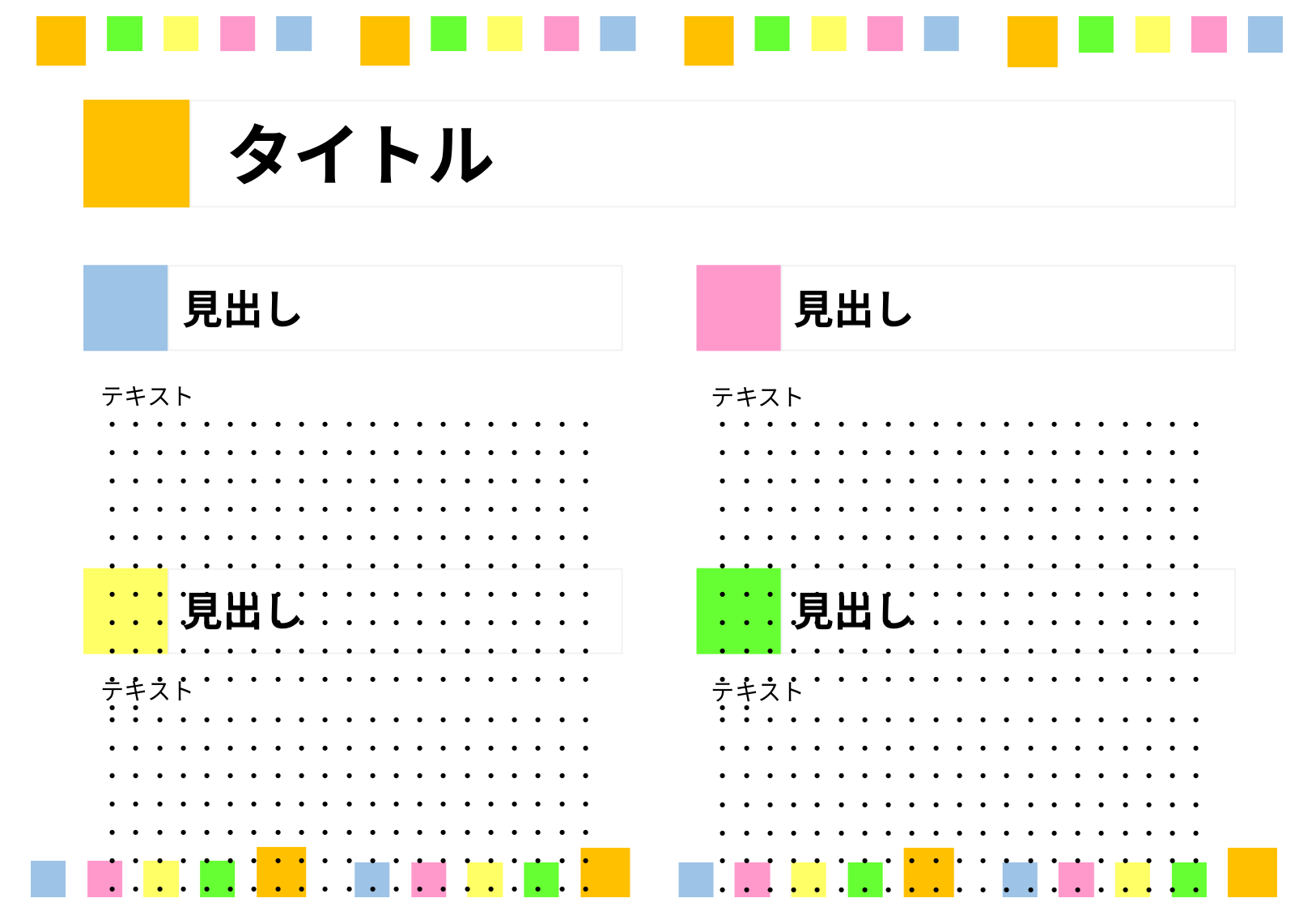

タイトル
見出し
見出し
テキスト
・・・・・・・・・・・・・・・・・・・・・・・・・・・・・・・・・・・・・・・・・・・・・・・・・・・・・・・・・・・・・・・・・・・・・・・・・・・・・・・・・・・・・・・・・・・・・・・・・・・・・・・・・・・・・・・・・・・・・・・・・・・・・・・・・・・・・・・・・・・・・・・・・・・・・・・・・・・・・・・・・・・・・・・・・・・・・・・・・・・・・・・・・・・・・・・・・・・・・・・・・・・・・・・・・・・・
テキスト
・・・・・・・・・・・・・・・・・・・・・・・・・・・・・・・・・・・・・・・・・・・・・・・・・・・・・・・・・・・・・・・・・・・・・・・・・・・・・・・・・・・・・・・・・・・・・・・・・・・・・・・・・・・・・・・・・・・・・・・・・・・・・・・・・・・・・・・・・・・・・・・・・・・・・・・・・・・・・・・・・・・・・・・・・・・・・・・・・・・・・・・・・・・・・・・・・・・・・・・・・・・・・・・・・・・・
見出し
見出し
テキスト
・・・・・・・・・・・・・・・・・・・・・・・・・・・・・・・・・・・・・・・・・・・・・・・・・・・・・・・・・・・・・・・・・・・・・・・・・・・・・・・・・・・・・・・・・・・・・・・・・・・・・・・・・・・・・・・・・・・・・・・・・・・・・・・・・・・・・・・・・・・・・・・・・・・・・・・・・・・・・・・・・・・・・・・・・・・・・・・・・・・・・・・・・・・・・・・・・・・・・・・・・・・・・・・・・・・・
テキスト
・・・・・・・・・・・・・・・・・・・・・・・・・・・・・・・・・・・・・・・・・・・・・・・・・・・・・・・・・・・・・・・・・・・・・・・・・・・・・・・・・・・・・・・・・・・・・・・・・・・・・・・・・・・・・・・・・・・・・・・・・・・・・・・・・・・・・・・・・・・・・・・・・・・・・・・・・・・・・・・・・・・・・・・・・・・・・・・・・・・・・・・・・・・・・・・・・・・・・・・・・・・・・・・・・・・・